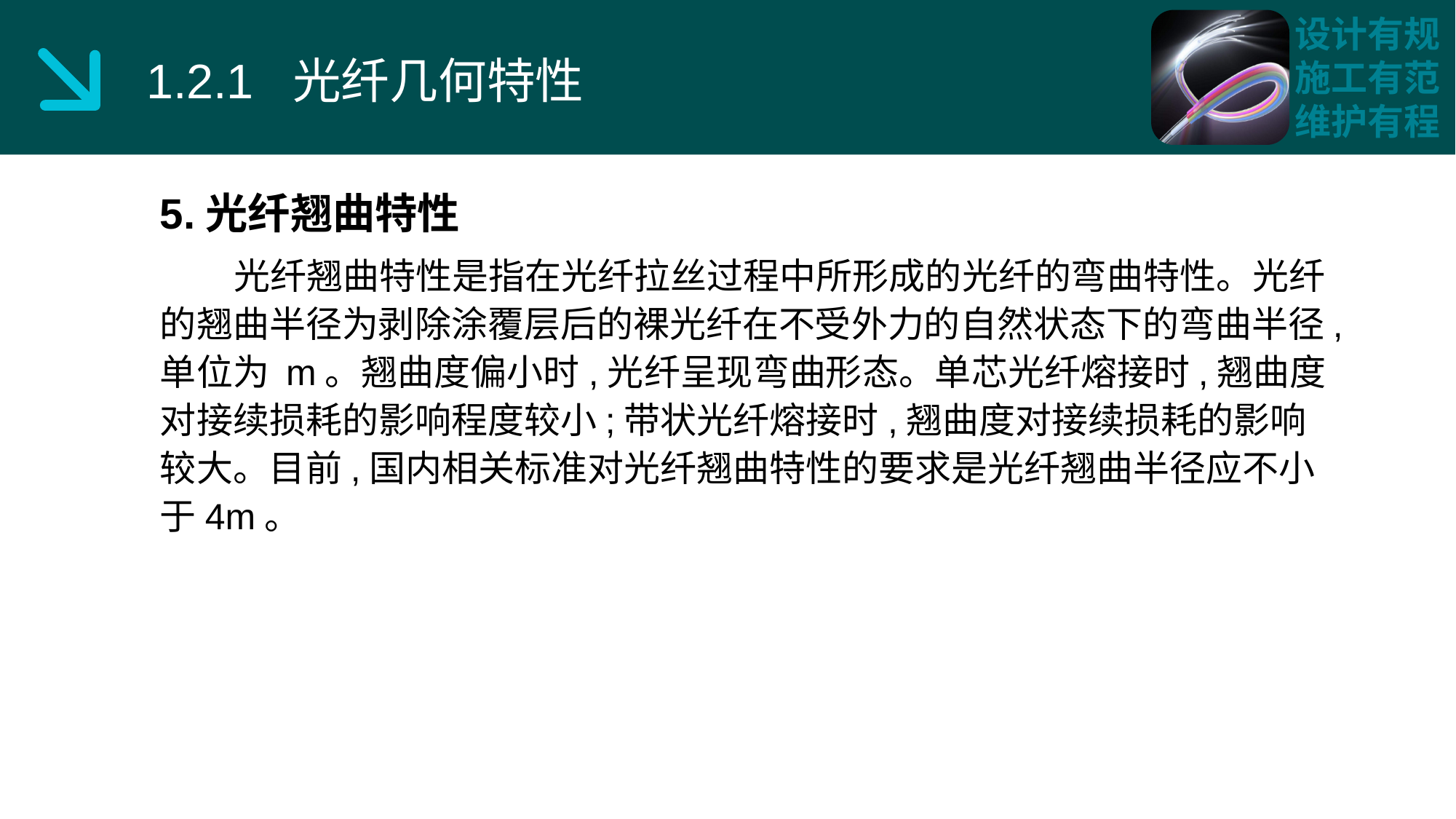

1.2.1  光纤几何特性

5.光纤翘曲特性
        光纤翘曲特性是指在光纤拉丝过程中所形成的光纤的弯曲特性。光纤的翘曲半径为剥除涂覆层后的裸光纤在不受外力的自然状态下的弯曲半径,单位为 m。翘曲度偏小时,光纤呈现弯曲形态。单芯光纤熔接时,翘曲度对接续损耗的影响程度较小;带状光纤熔接时,翘曲度对接续损耗的影响较大。目前,国内相关标准对光纤翘曲特性的要求是光纤翘曲半径应不小于4m。